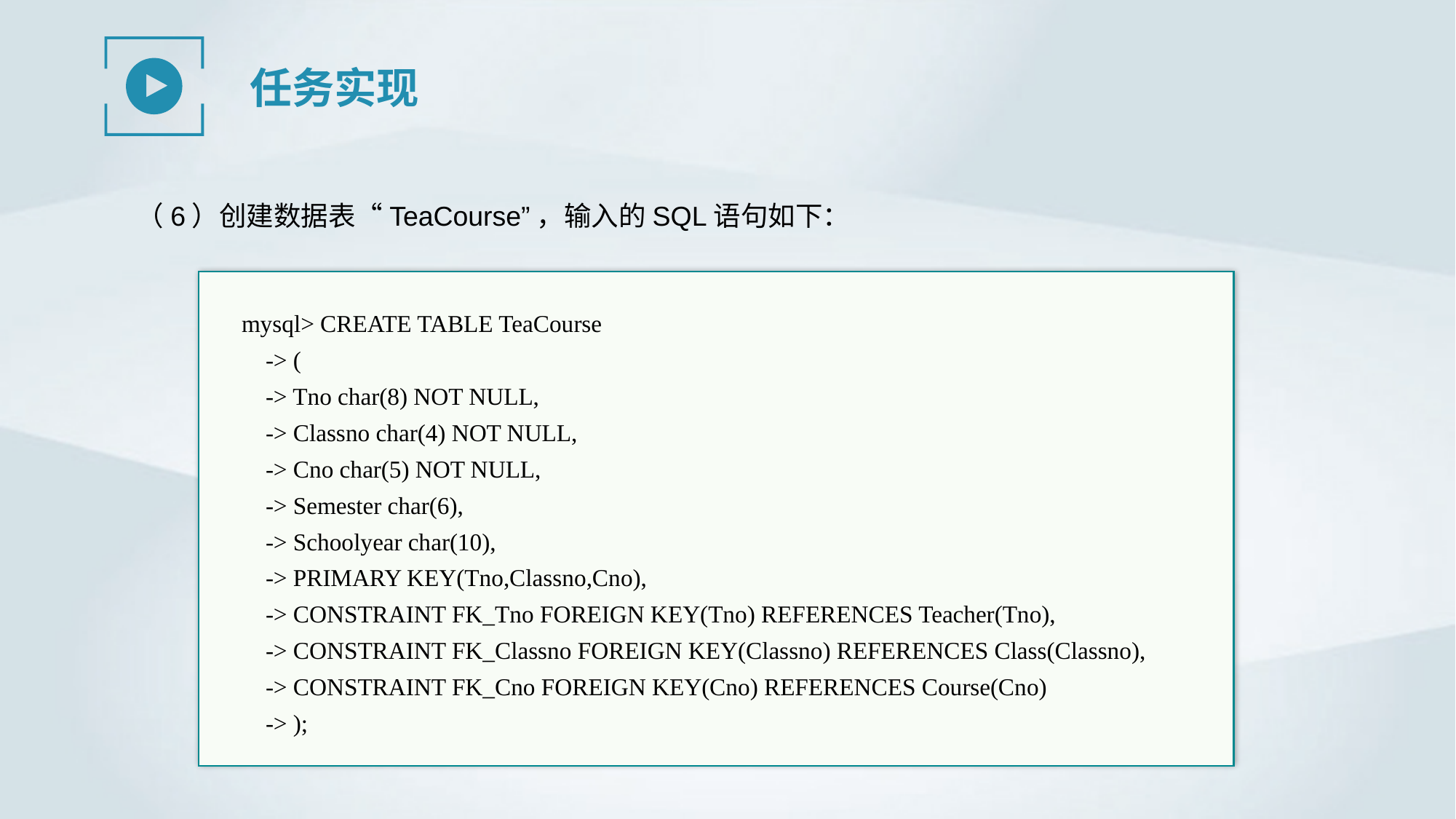

任务实现
（6）创建数据表“TeaCourse”，输入的SQL语句如下：
mysql> CREATE TABLE TeaCourse
    -> (
    -> Tno char(8) NOT NULL,
    -> Classno char(4) NOT NULL,
    -> Cno char(5) NOT NULL,
    -> Semester char(6),
    -> Schoolyear char(10),
    -> PRIMARY KEY(Tno,Classno,Cno),
    -> CONSTRAINT FK_Tno FOREIGN KEY(Tno) REFERENCES Teacher(Tno),
    -> CONSTRAINT FK_Classno FOREIGN KEY(Classno) REFERENCES Class(Classno),
    -> CONSTRAINT FK_Cno FOREIGN KEY(Cno) REFERENCES Course(Cno)
    -> );